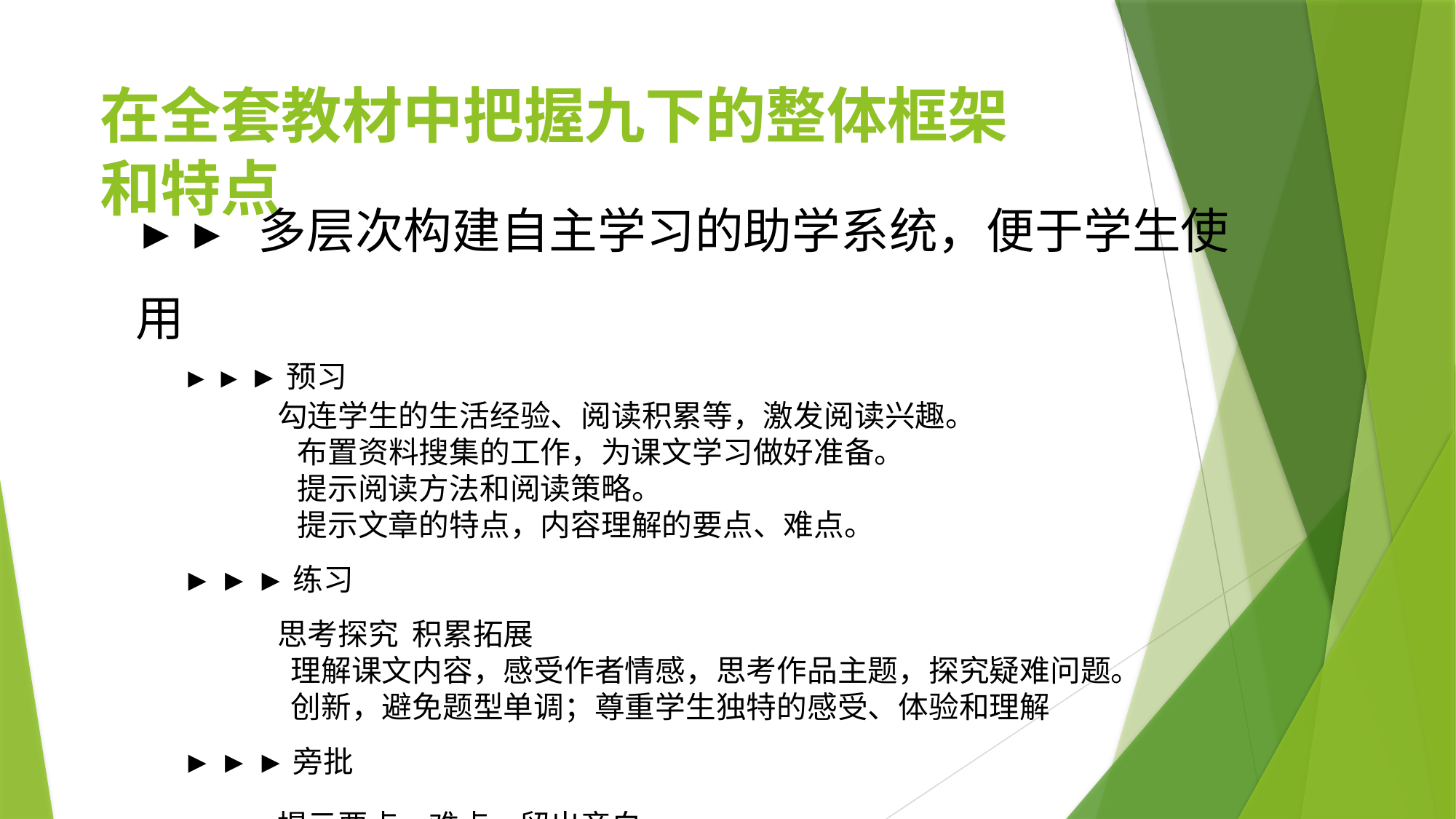

在全套教材中把握九下的整体框架和特点

► ►  多层次构建自主学习的助学系统，便于学生使用
     ► ► ►预习
                    勾连学生的生活经验、阅读积累等，激发阅读兴趣。
                       布置资料搜集的工作，为课文学习做好准备。
                       提示阅读方法和阅读策略。
                       提示文章的特点，内容理解的要点、难点。
       ► ► ►练习
                    思考探究  积累拓展
                      理解课文内容，感受作者情感，思考作品主题，探究疑难问题。
                      创新，避免题型单调；尊重学生独特的感受、体验和理解
       ► ► ►旁批
                    提示要点、难点。留出旁白。